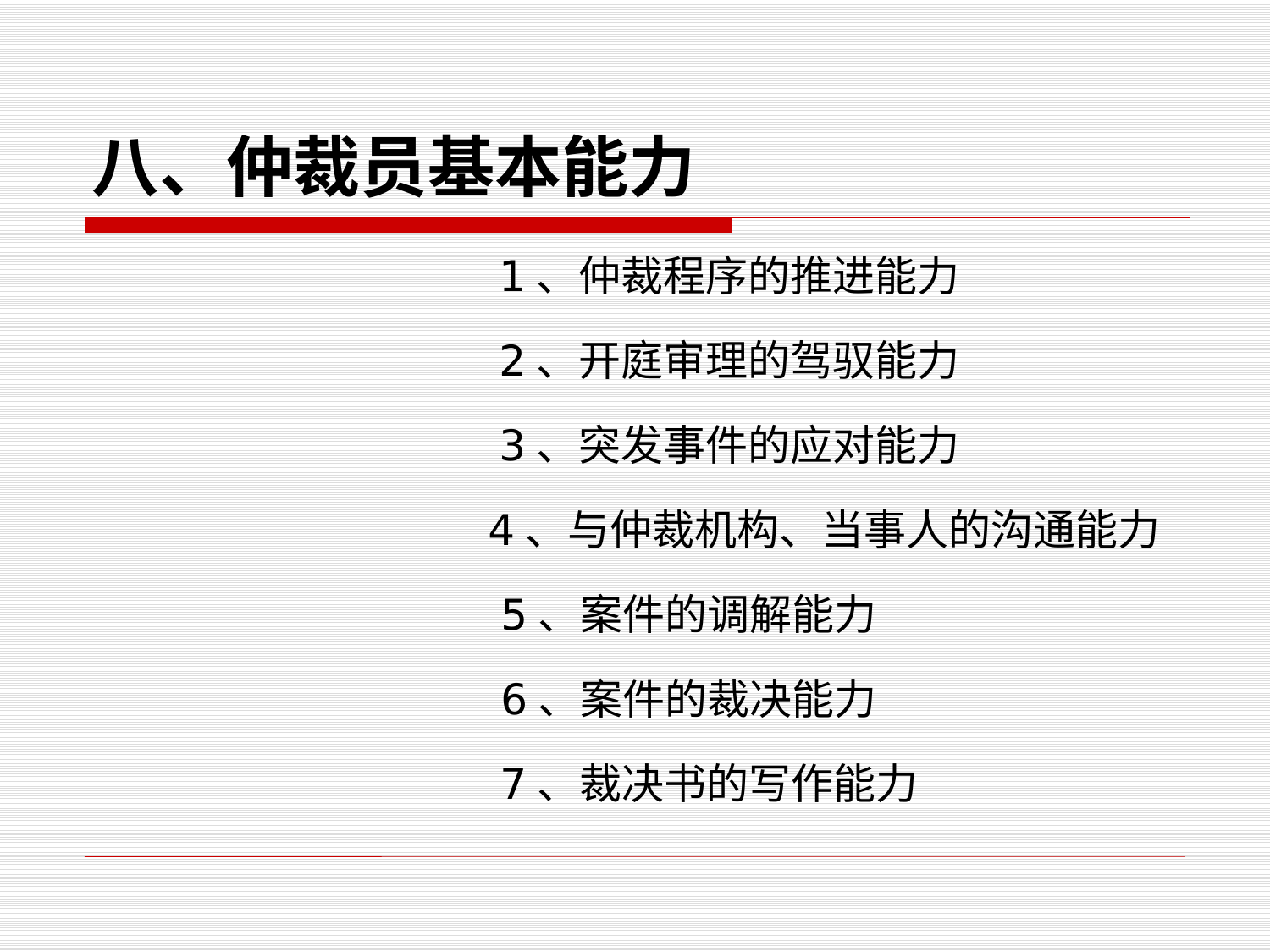

# 八、仲裁员基本能力
              1、仲裁程序的推进能力
              2、开庭审理的驾驭能力
              3、突发事件的应对能力
                            4、与仲裁机构、当事人的沟通能力
        5、案件的调解能力
        6、案件的裁决能力
           7、裁决书的写作能力